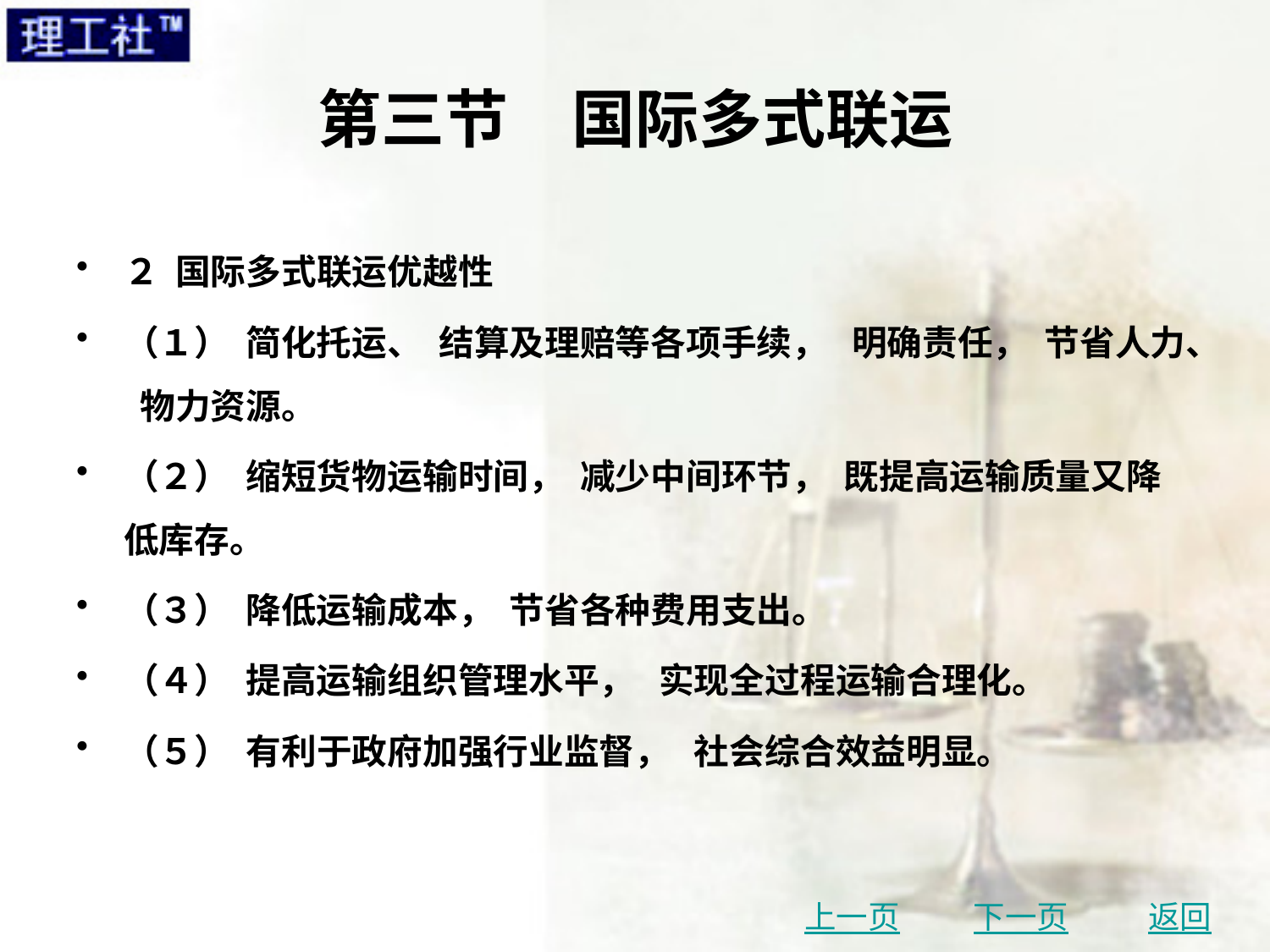

# 第三节　国际多式联运
２  国际多式联运优越性
（１）  简化托运、  结算及理赔等各项手续，   明确责任，  节省人力、  物力资源。
（２）  缩短货物运输时间，  减少中间环节，  既提高运输质量又降低库存。
（３）  降低运输成本，  节省各种费用支出。
（４）  提高运输组织管理水平，   实现全过程运输合理化。
（５）  有利于政府加强行业监督，   社会综合效益明显。

上一页
下一页
返回